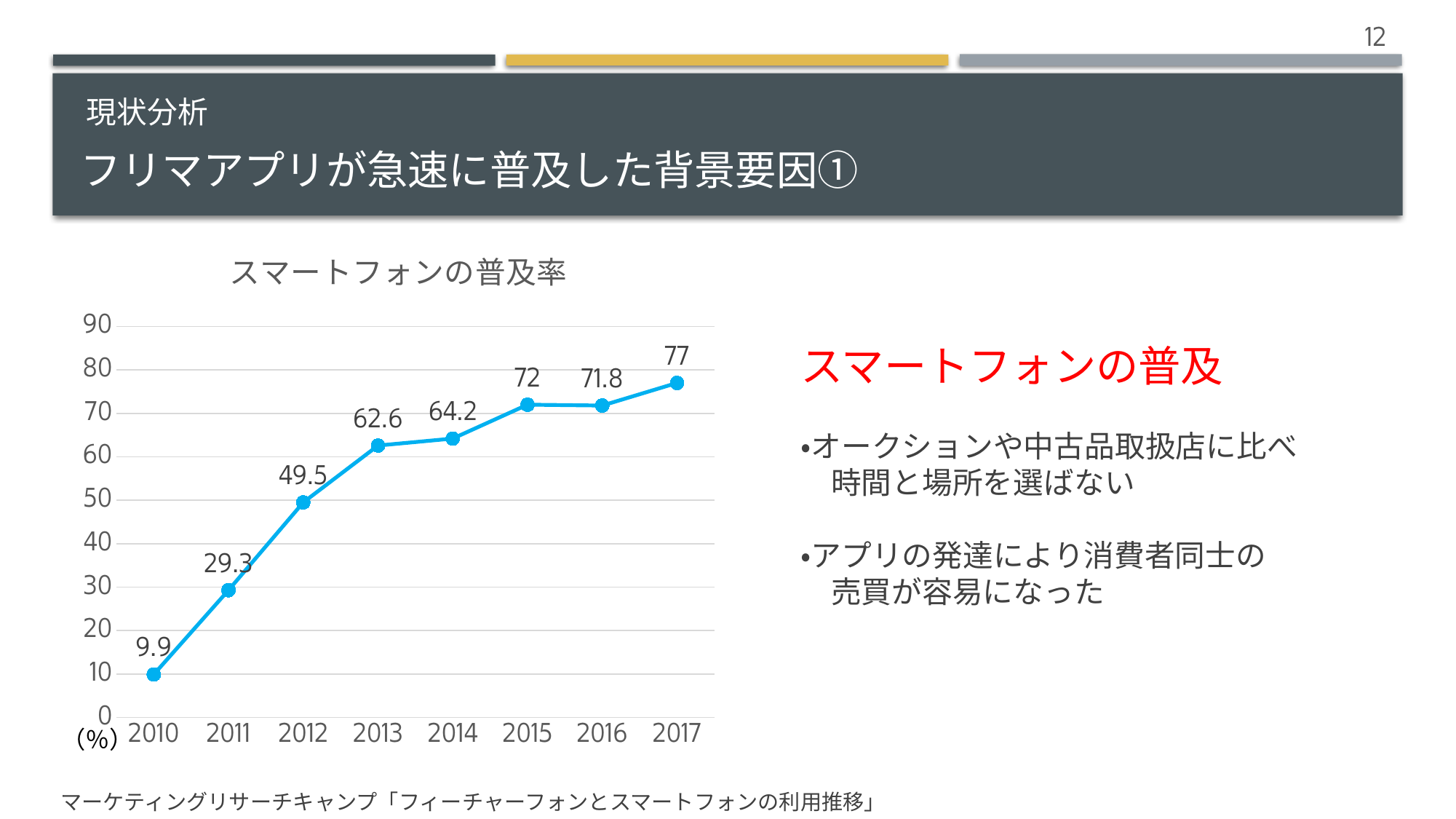

12
現状分析
# フリマアプリが急速に普及した背景要因①

### Chart: スマートフォンの普及率

| Category | 系列 1 |
|---|---|
| 2010 | 9.9 |
| 2011 | 29.3 |
| 2012 | 49.5 |
| 2013 | 62.6 |
| 2014 | 64.2 |
| 2015 | 72.0 |
| 2016 | 71.8 |
| 2017 | 77.0 |
スマートフォンの普及

・オークションや中古品取扱店に比べ
　時間と場所を選ばない

・アプリの発達により消費者同士の
　売買が容易になった
（％）
マーケティングリサーチキャンプ「フィーチャーフォンとスマートフォンの利用推移」